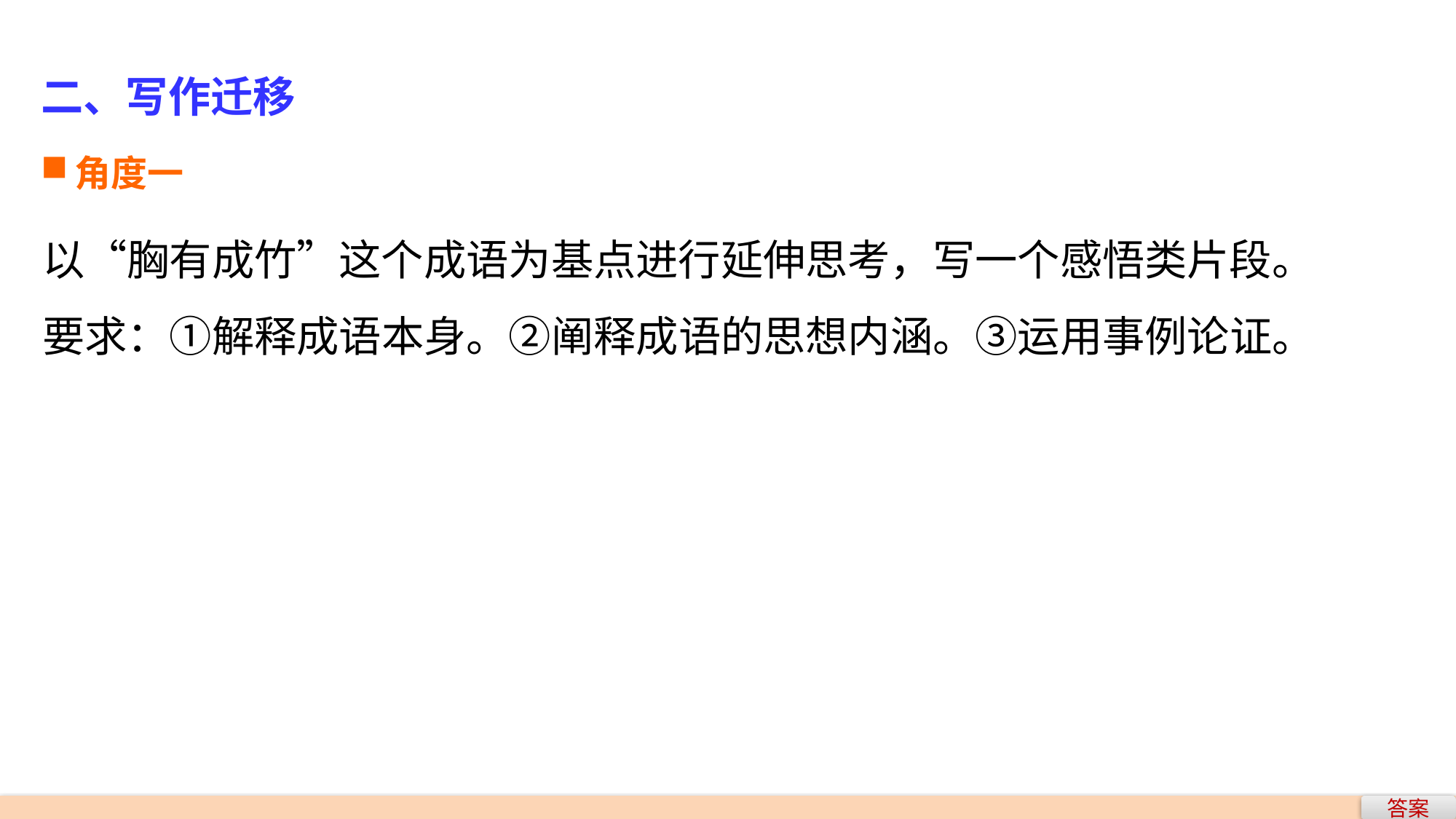

二、写作迁移
角度一
以“胸有成竹”这个成语为基点进行延伸思考，写一个感悟类片段。
要求：①解释成语本身。②阐释成语的思想内涵。③运用事例论证。

答案